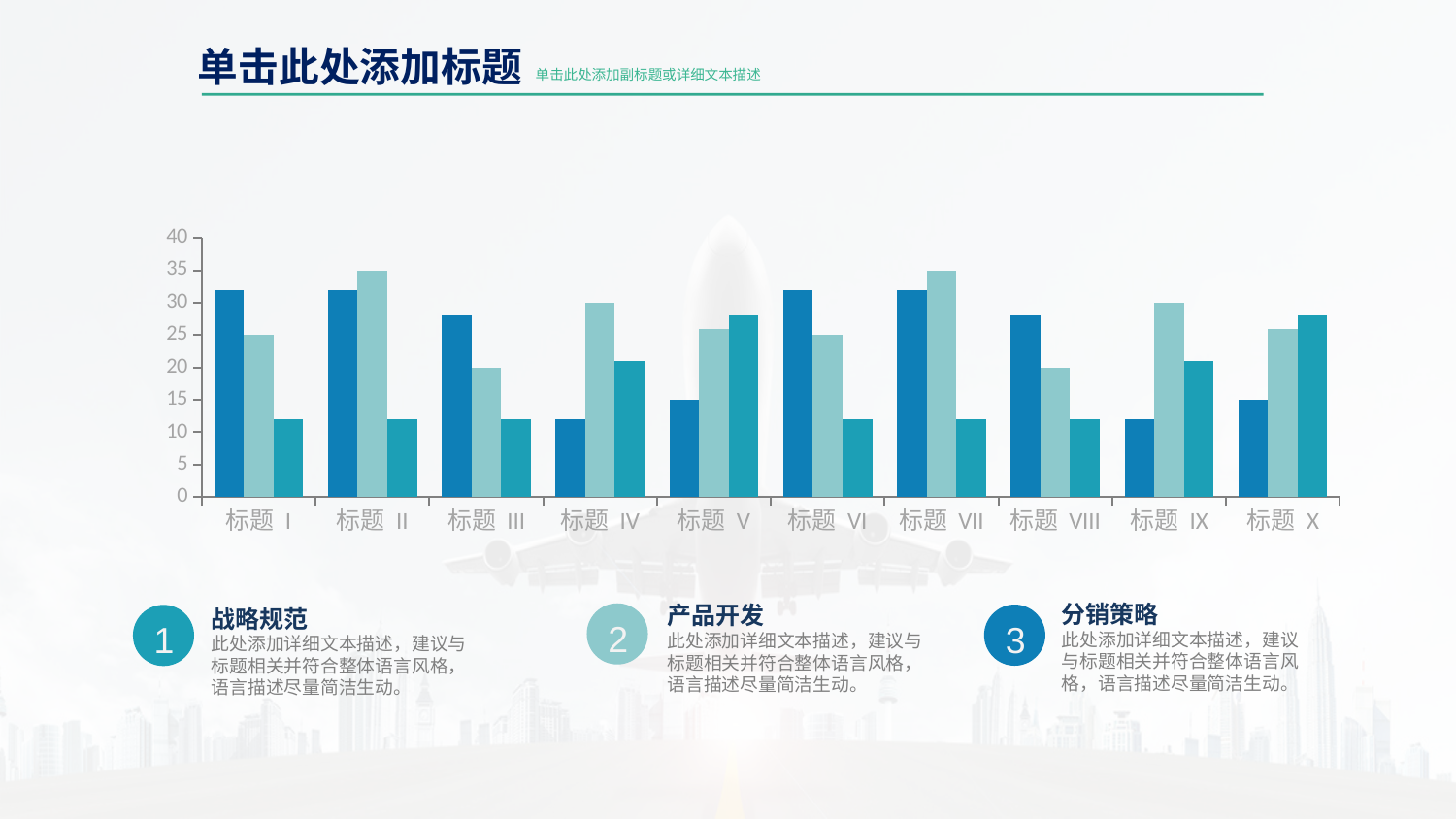

单击此处添加标题
单击此处添加副标题或详细文本描述

### Chart:

| Category | 添加标题 | 添加标题 | 添加标题 |
|---|---|---|---|
| 标题 I | 32.0 | 25.0 | 12.0 |
| 标题 II | 32.0 | 35.0 | 12.0 |
| 标题 III | 28.0 | 20.0 | 12.0 |
| 标题 IV | 12.0 | 30.0 | 21.0 |
| 标题 V | 15.0 | 26.0 | 28.0 |
| 标题 VI | 32.0 | 25.0 | 12.0 |
| 标题 VII | 32.0 | 35.0 | 12.0 |
| 标题 VIII | 28.0 | 20.0 | 12.0 |
| 标题 IX | 12.0 | 30.0 | 21.0 |
| 标题 X | 15.0 | 26.0 | 28.0 |
分销策略
此处添加详细文本描述，建议与标题相关并符合整体语言风格，语言描述尽量简洁生动。
产品开发
此处添加详细文本描述，建议与标题相关并符合整体语言风格，语言描述尽量简洁生动。
战略规范
此处添加详细文本描述，建议与标题相关并符合整体语言风格，语言描述尽量简洁生动。

2
3
1